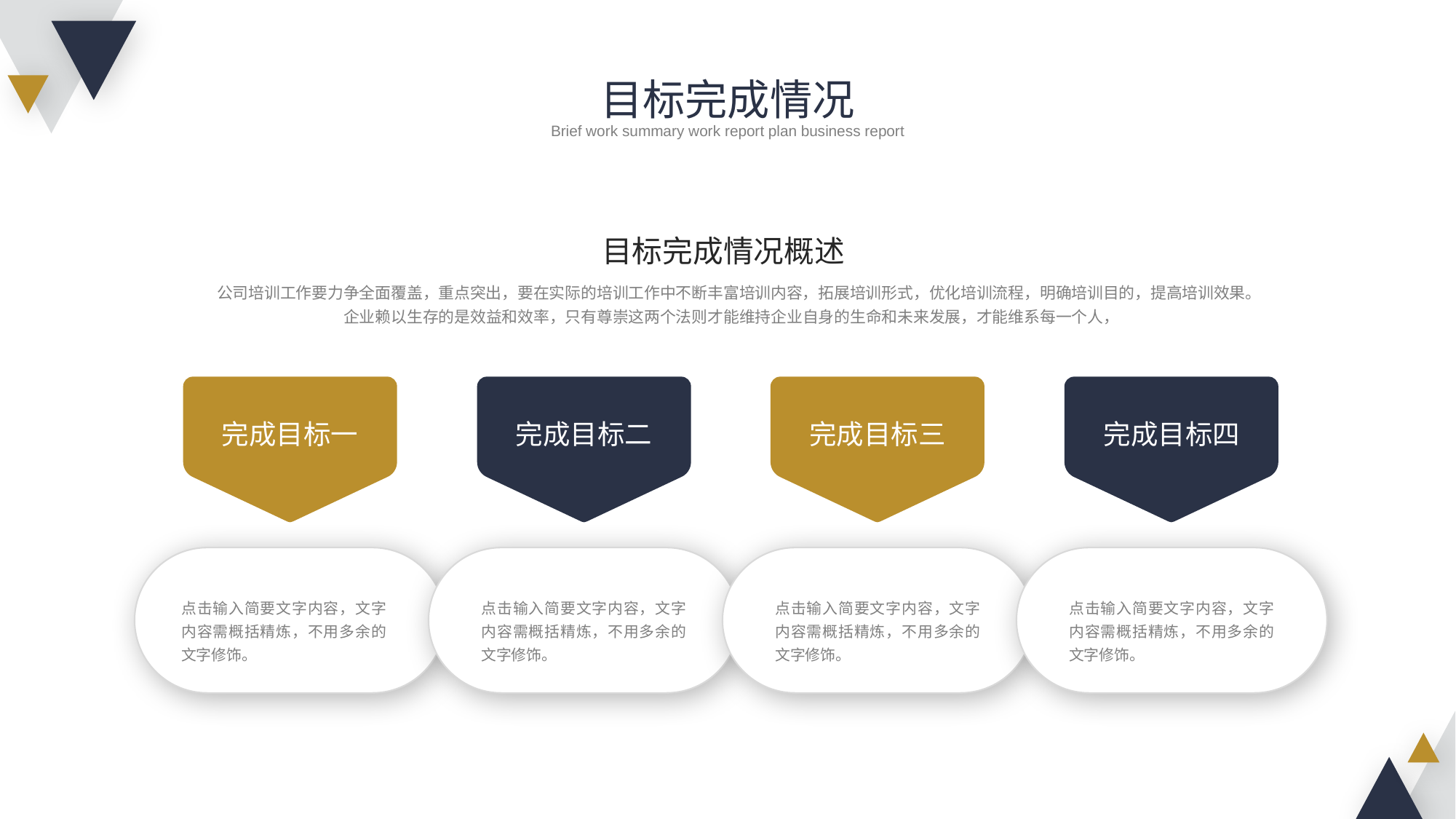

目标完成情况
Brief work summary work report plan business report
目标完成情况概述
公司培训工作要力争全面覆盖，重点突出，要在实际的培训工作中不断丰富培训内容，拓展培训形式，优化培训流程，明确培训目的，提高培训效果。企业赖以生存的是效益和效率，只有尊崇这两个法则才能维持企业自身的生命和未来发展，才能维系每一个人，

完成目标一

完成目标二

完成目标三

完成目标四

点击输入简要文字内容，文字内容需概括精炼，不用多余的文字修饰。

点击输入简要文字内容，文字内容需概括精炼，不用多余的文字修饰。

点击输入简要文字内容，文字内容需概括精炼，不用多余的文字修饰。

点击输入简要文字内容，文字内容需概括精炼，不用多余的文字修饰。